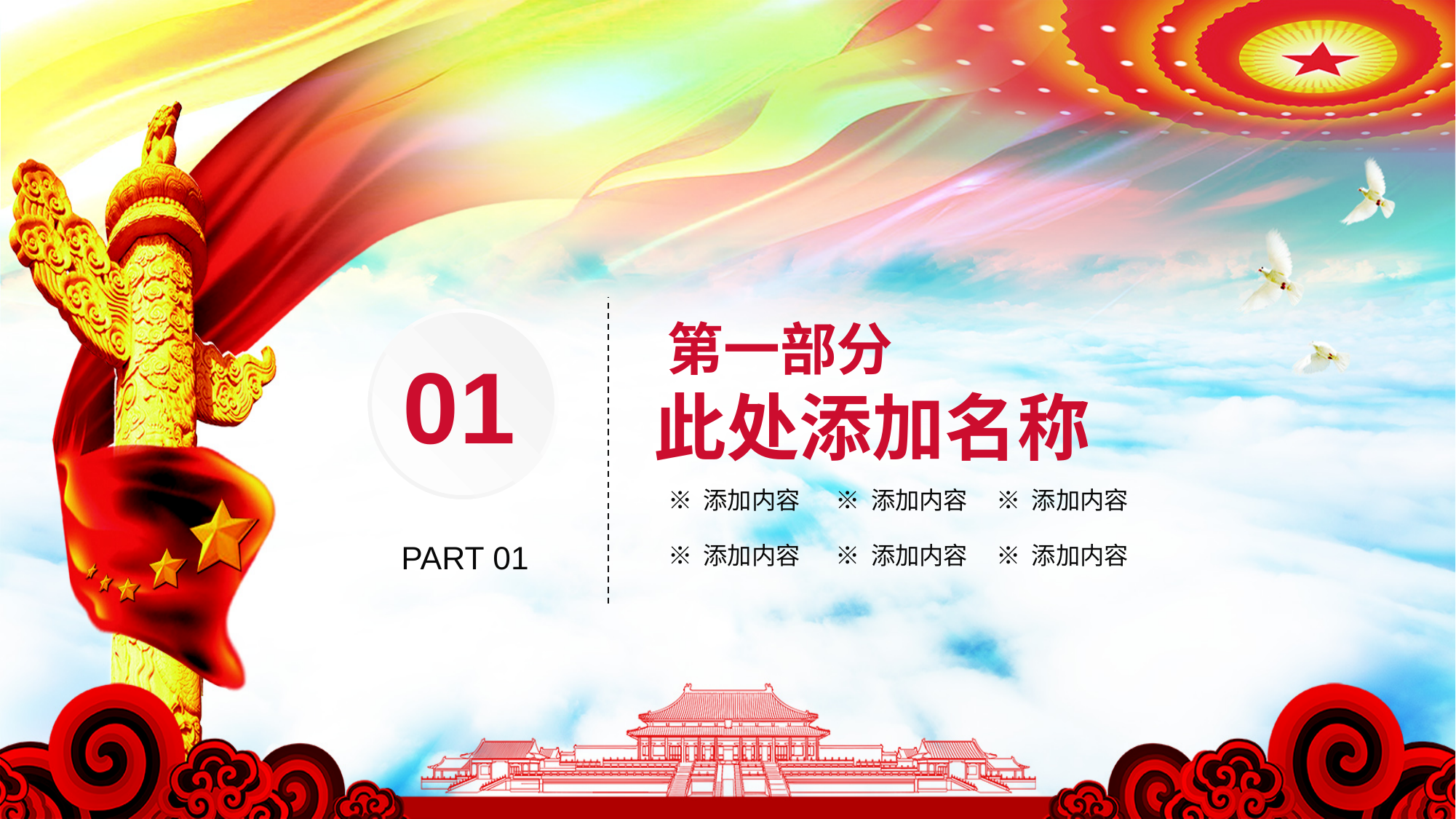

第一部分
此处添加名称

01
※ 添加内容
※ 添加内容
※ 添加内容
※ 添加内容
※ 添加内容
※ 添加内容
PART 01